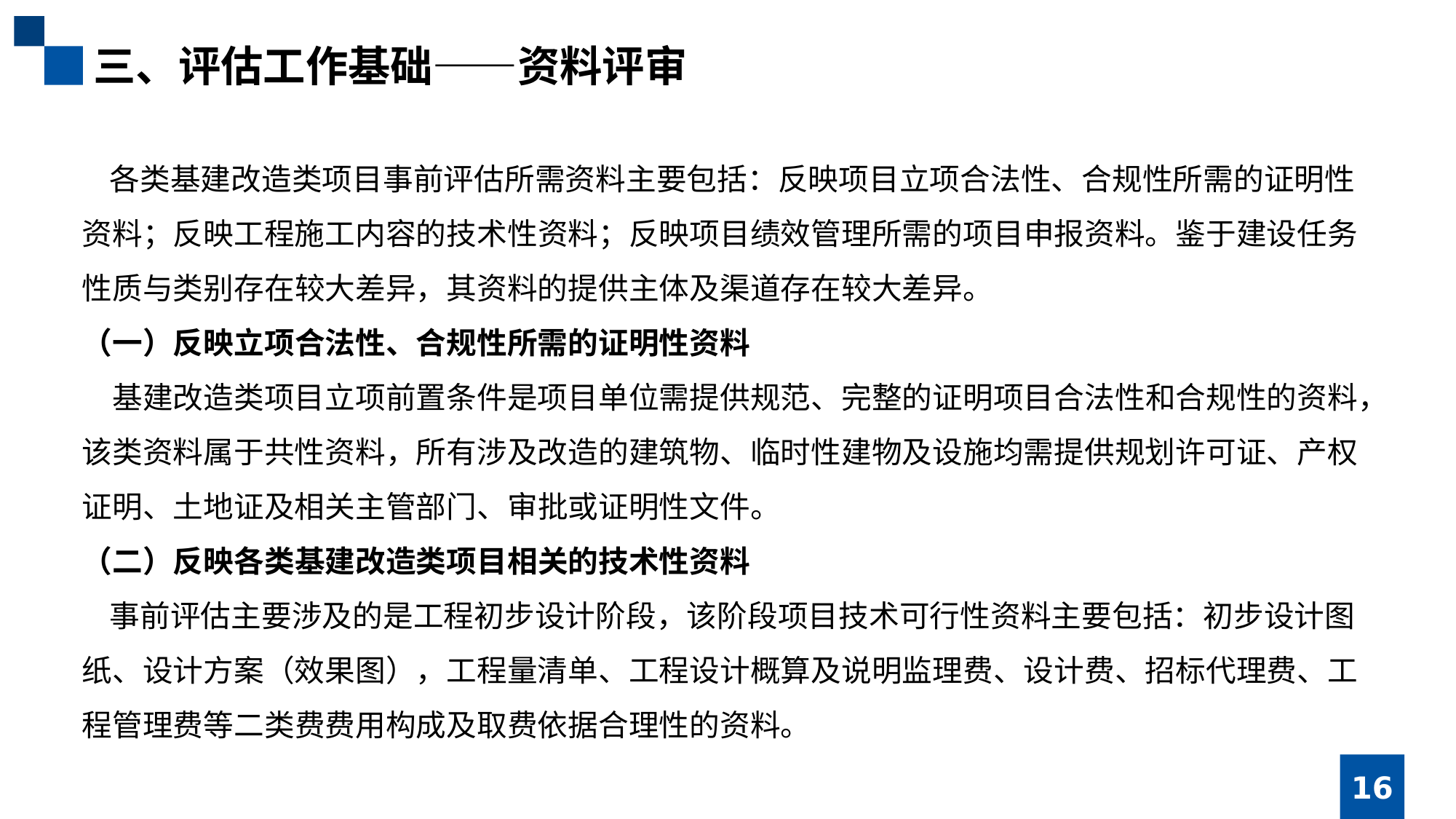

三、评估工作基础——资料评审
   各类基建改造类项目事前评估所需资料主要包括：反映项目立项合法性、合规性所需的证明性资料；反映工程施工内容的技术性资料；反映项目绩效管理所需的项目申报资料。鉴于建设任务性质与类别存在较大差异，其资料的提供主体及渠道存在较大差异。
（一）反映立项合法性、合规性所需的证明性资料
　基建改造类项目立项前置条件是项目单位需提供规范、完整的证明项目合法性和合规性的资料，该类资料属于共性资料，所有涉及改造的建筑物、临时性建物及设施均需提供规划许可证、产权证明、土地证及相关主管部门、审批或证明性文件。
（二）反映各类基建改造类项目相关的技术性资料
   事前评估主要涉及的是工程初步设计阶段，该阶段项目技术可行性资料主要包括：初步设计图纸、设计方案（效果图），工程量清单、工程设计概算及说明监理费、设计费、招标代理费、工程管理费等二类费费用构成及取费依据合理性的资料。

16